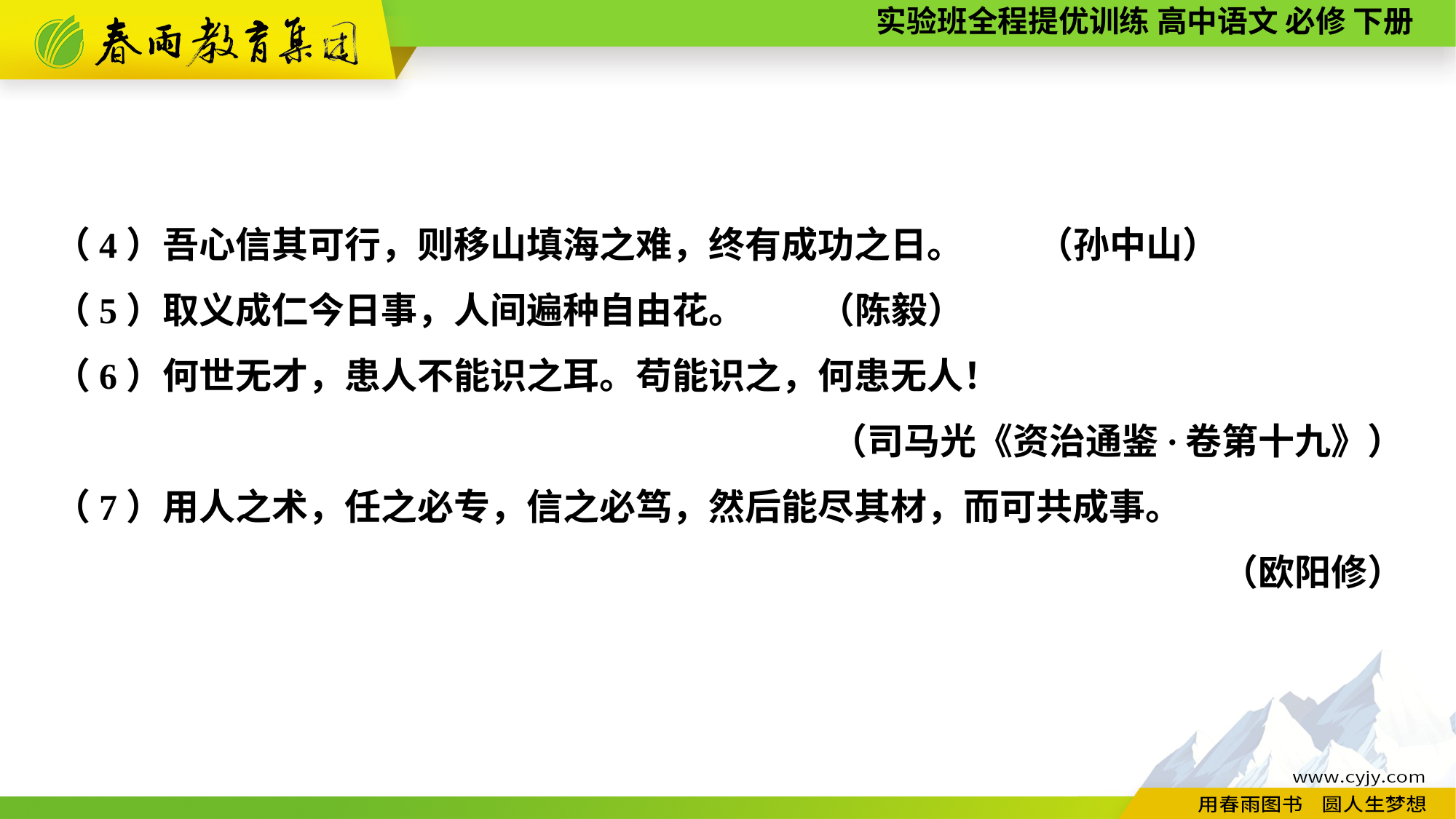

（4）吾心信其可行，则移山填海之难，终有成功之日。	（孙中山）
（5）取义成仁今日事，人间遍种自由花。	（陈毅）
（6）何世无才，患人不能识之耳。苟能识之，何患无人！
（司马光《资治通鉴·卷第十九》）
（7）用人之术，任之必专，信之必笃，然后能尽其材，而可共成事。
（欧阳修）